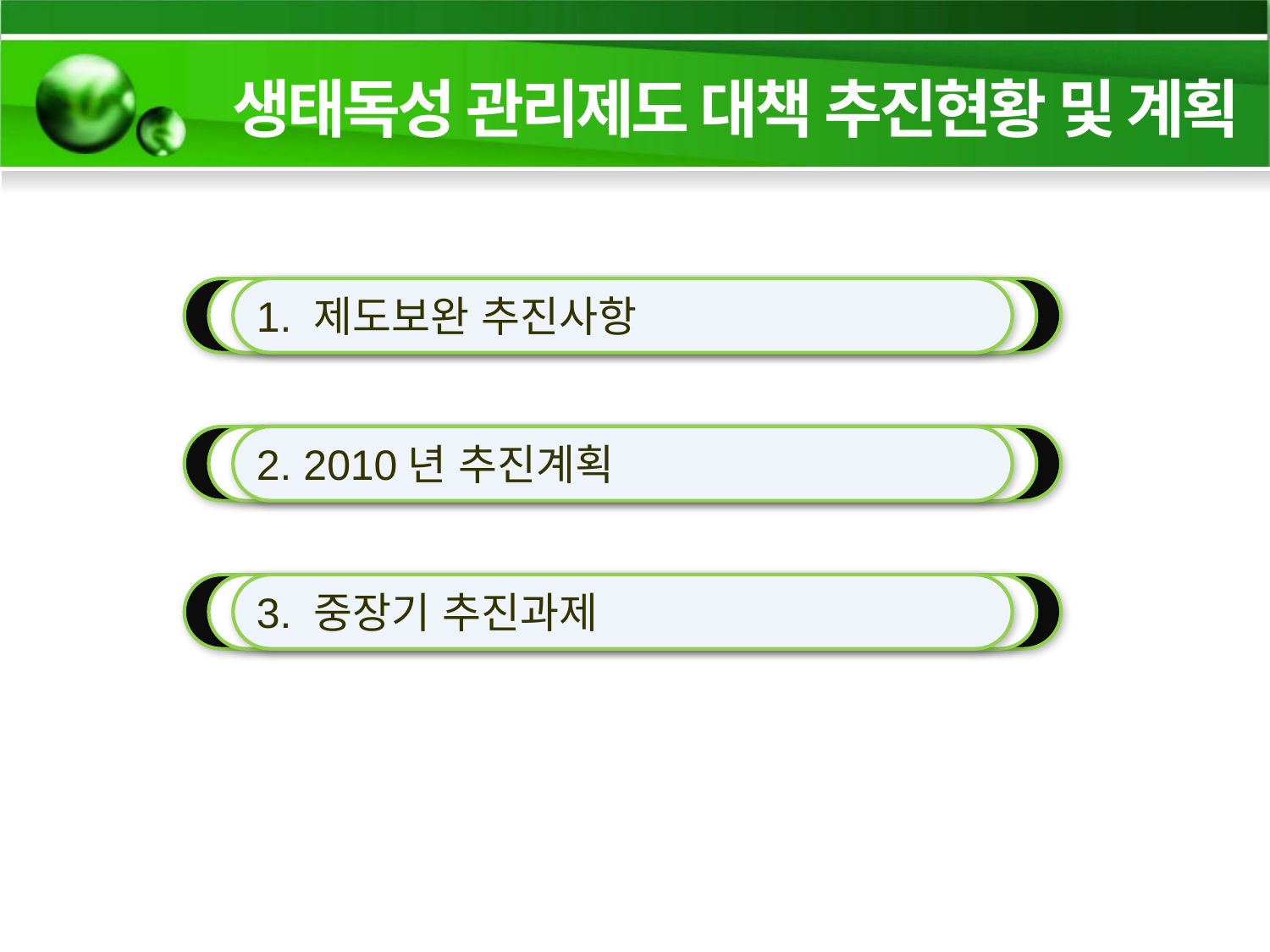

생태독성 관리제도 대책 추진현황 및 계획

1. 제도보완 추진사항

2. 2010년 추진계획

3. 중장기 추진과제